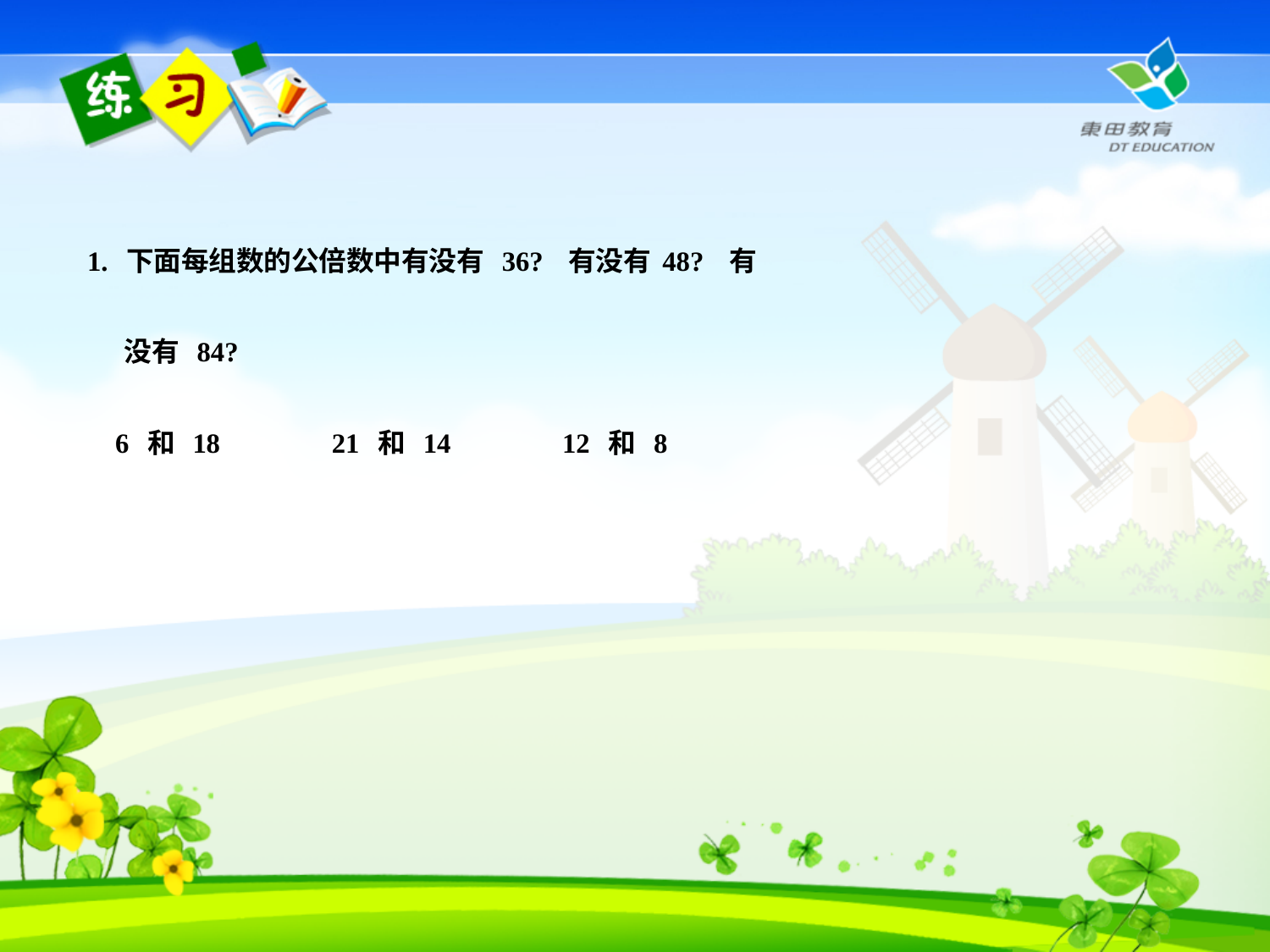

1. 下面每组数的公倍数中有没有 36?  有没有48?  有
    没有 84?
    6 和 18                21 和 14                12 和 8